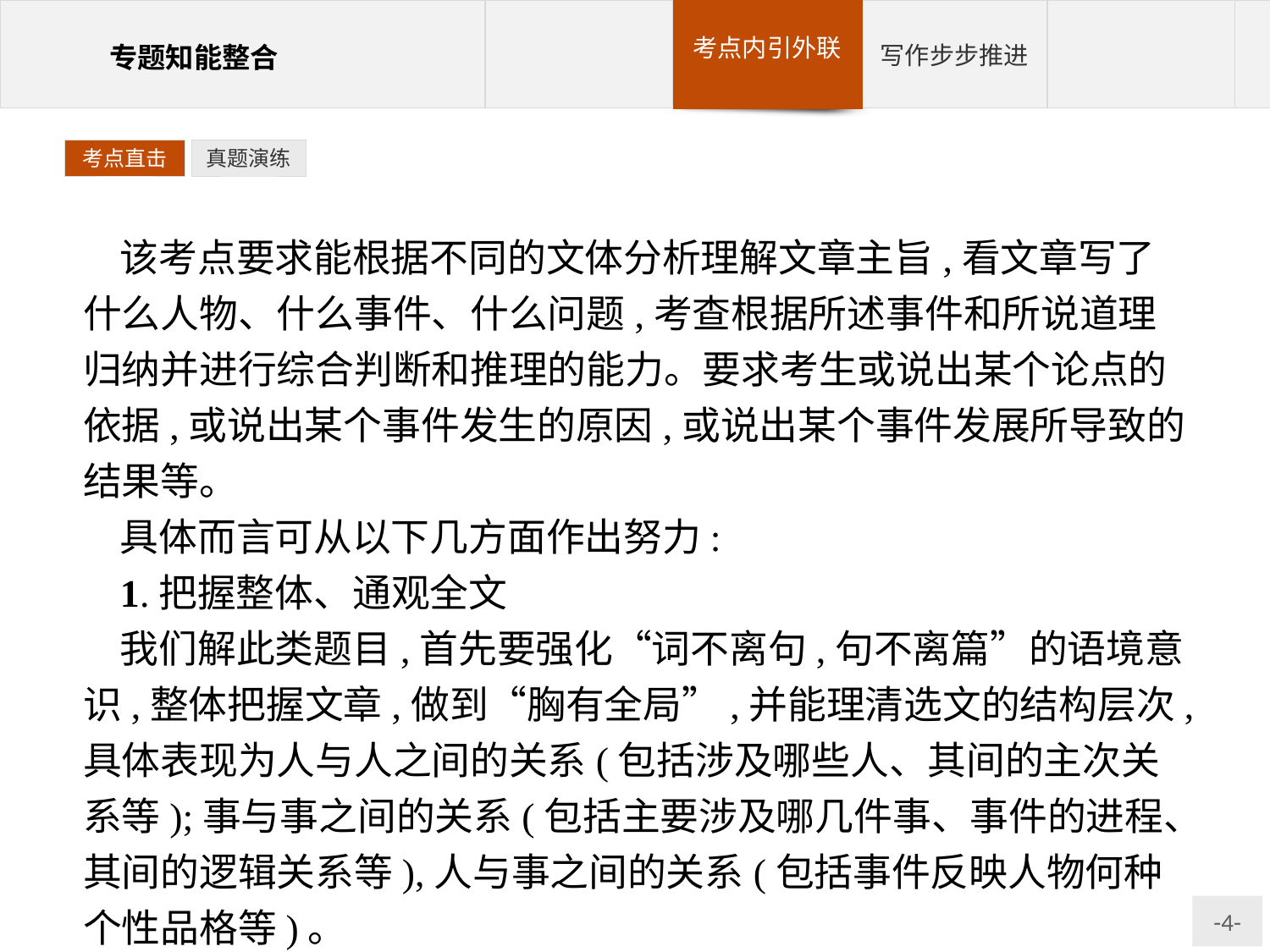

考点直击
真题演练
该考点要求能根据不同的文体分析理解文章主旨,看文章写了什么人物、什么事件、什么问题,考查根据所述事件和所说道理归纳并进行综合判断和推理的能力。要求考生或说出某个论点的依据,或说出某个事件发生的原因,或说出某个事件发展所导致的结果等。
具体而言可从以下几方面作出努力:
1.把握整体、通观全文
我们解此类题目,首先要强化“词不离句,句不离篇”的语境意识,整体把握文章,做到“胸有全局”,并能理清选文的结构层次,具体表现为人与人之间的关系(包括涉及哪些人、其间的主次关系等);事与事之间的关系(包括主要涉及哪几件事、事件的进程、其间的逻辑关系等),人与事之间的关系(包括事件反映人物何种个性品格等)。